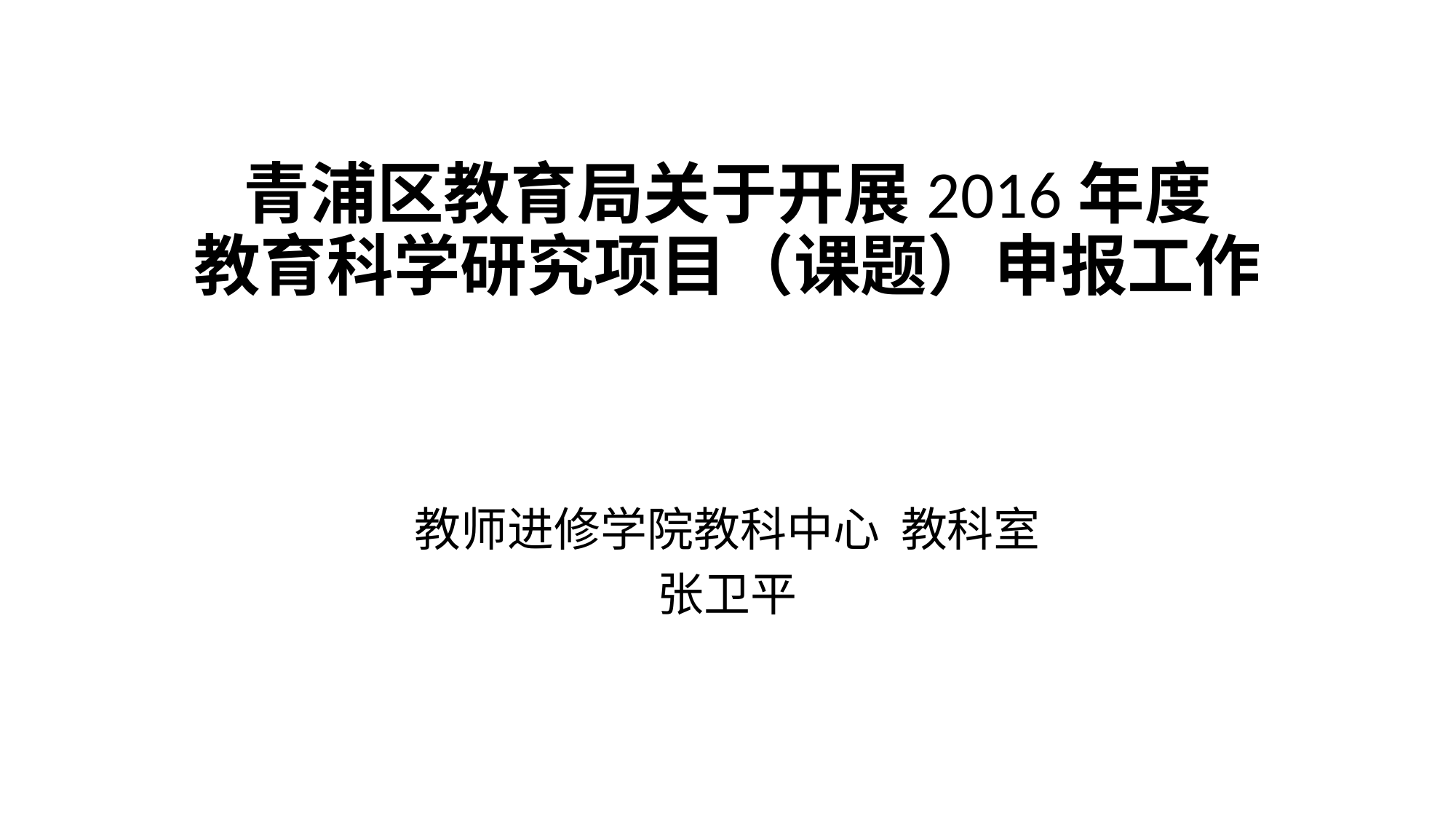

# 青浦区教育局关于开展2016年度 教育科学研究项目（课题）申报工作

教师进修学院教科中心  教科室
张卫平